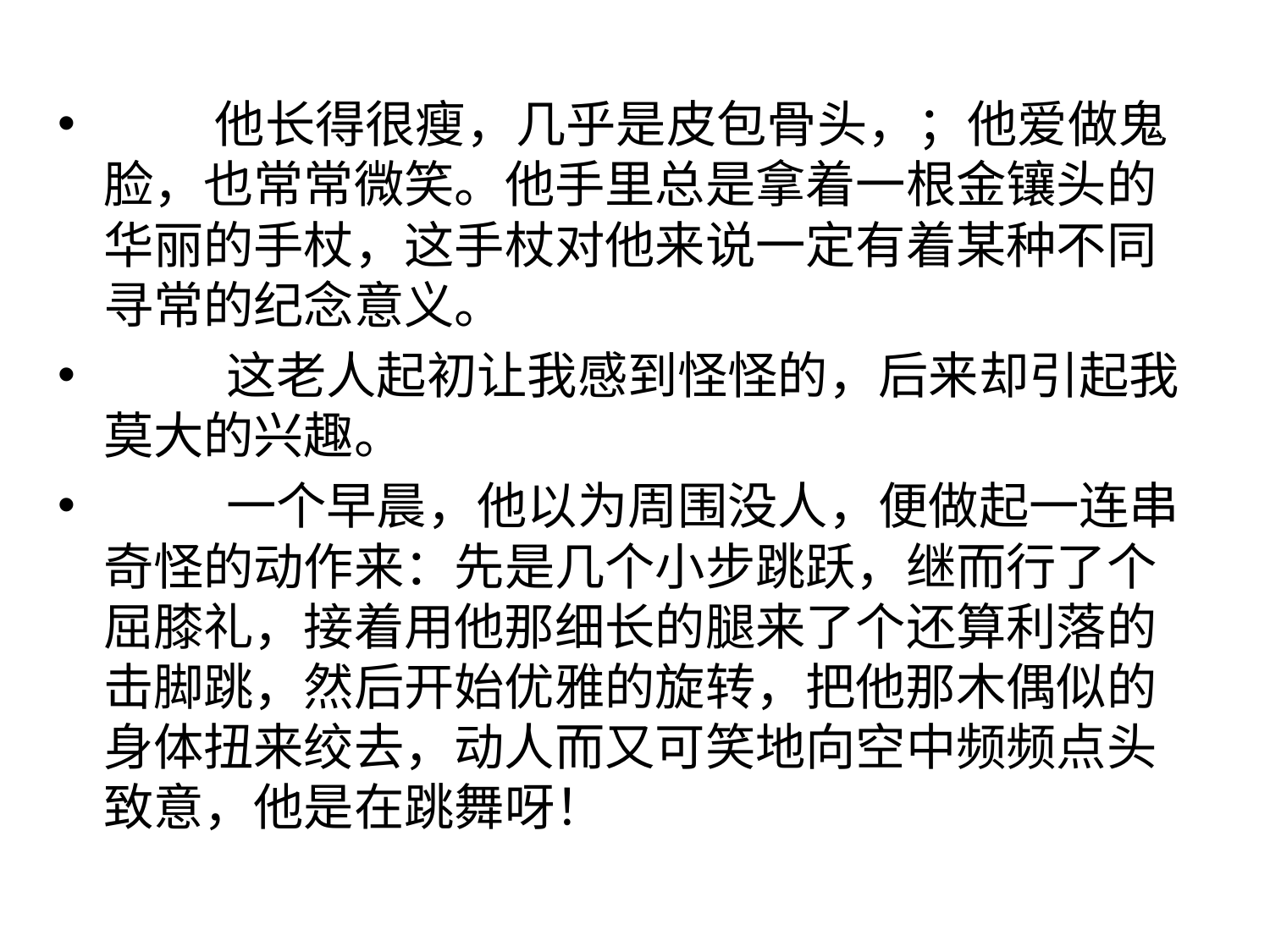

#
         他长得很瘦，几乎是皮包骨头，；他爱做鬼脸，也常常微笑。他手里总是拿着一根金镶头的华丽的手杖，这手杖对他来说一定有着某种不同寻常的纪念意义。
          这老人起初让我感到怪怪的，后来却引起我莫大的兴趣。
          一个早晨，他以为周围没人，便做起一连串奇怪的动作来：先是几个小步跳跃，继而行了个屈膝礼，接着用他那细长的腿来了个还算利落的击脚跳，然后开始优雅的旋转，把他那木偶似的身体扭来绞去，动人而又可笑地向空中频频点头致意，他是在跳舞呀！